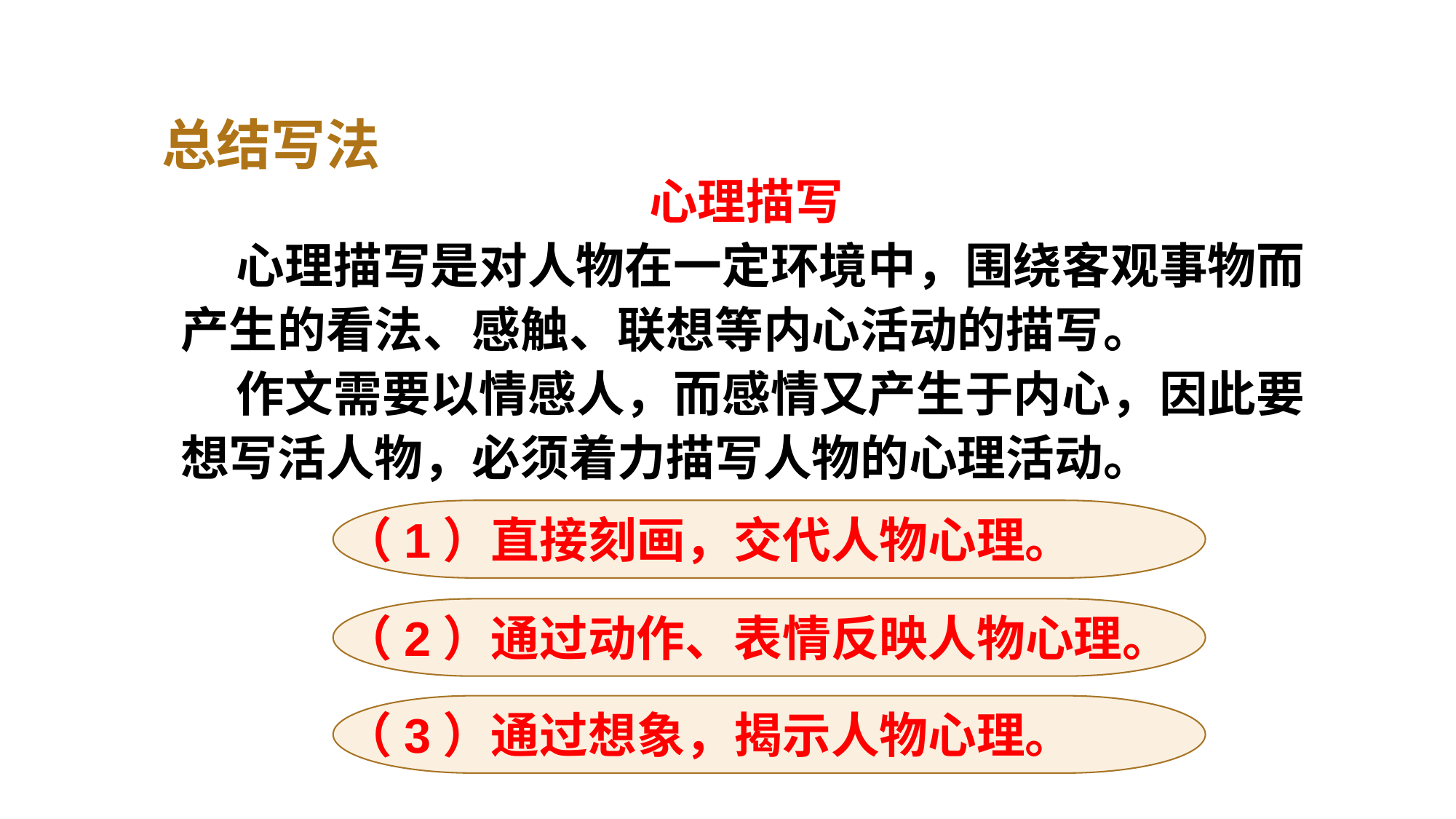

总结写法
心理描写
    心理描写是对人物在一定环境中，围绕客观事物而产生的看法、感触、联想等内心活动的描写。
    作文需要以情感人，而感情又产生于内心，因此要想写活人物，必须着力描写人物的心理活动。

（1）直接刻画，交代人物心理。

（2）通过动作、表情反映人物心理。

（3）通过想象，揭示人物心理。